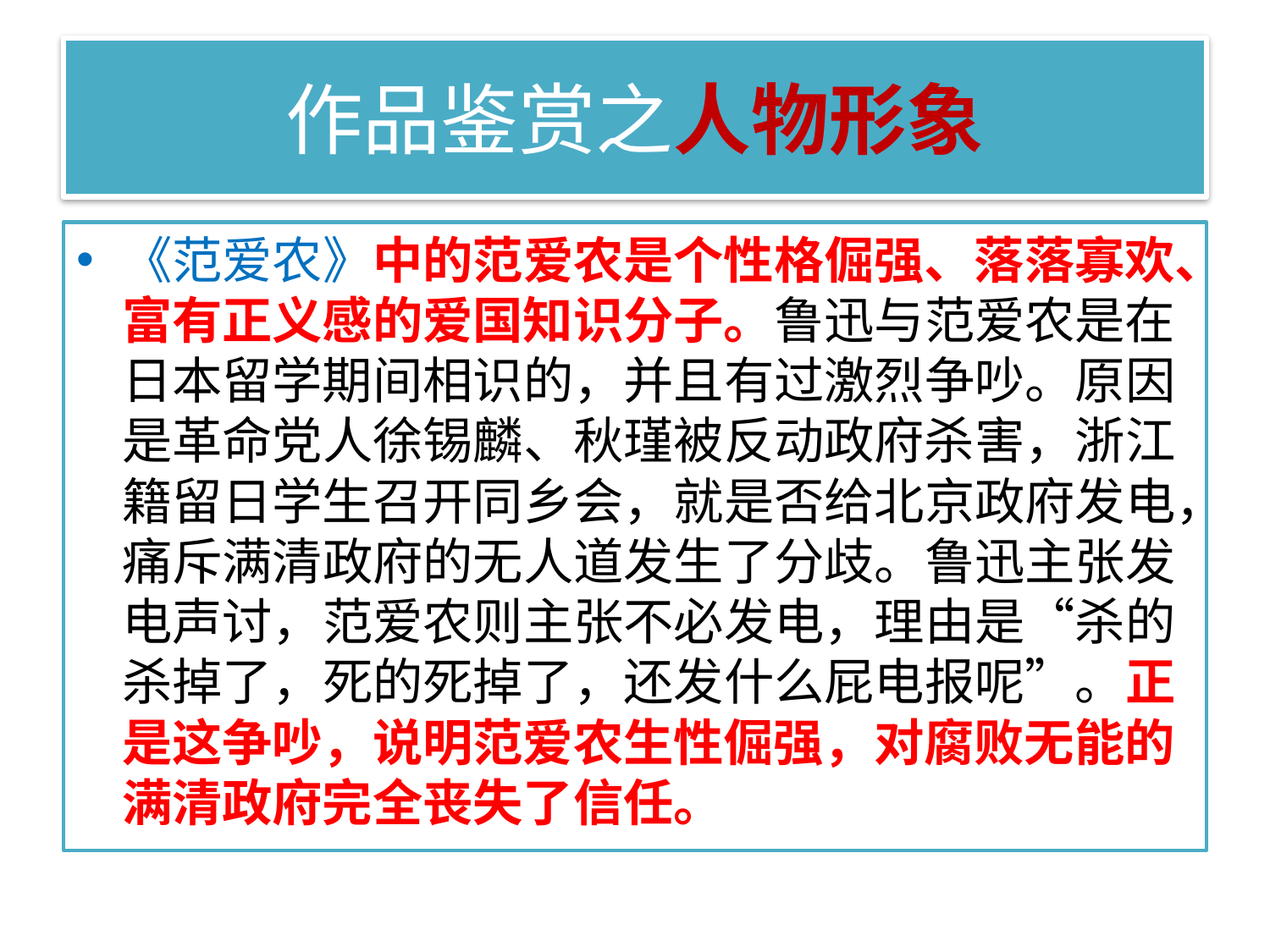

# 作品鉴赏之人物形象
《范爱农》中的范爱农是个性格倔强、落落寡欢、富有正义感的爱国知识分子。鲁迅与范爱农是在日本留学期间相识的，并且有过激烈争吵。原因是革命党人徐锡麟、秋瑾被反动政府杀害，浙江籍留日学生召开同乡会，就是否给北京政府发电，痛斥满清政府的无人道发生了分歧。鲁迅主张发电声讨，范爱农则主张不必发电，理由是“杀的杀掉了，死的死掉了，还发什么屁电报呢”。正是这争吵，说明范爱农生性倔强，对腐败无能的满清政府完全丧失了信任。